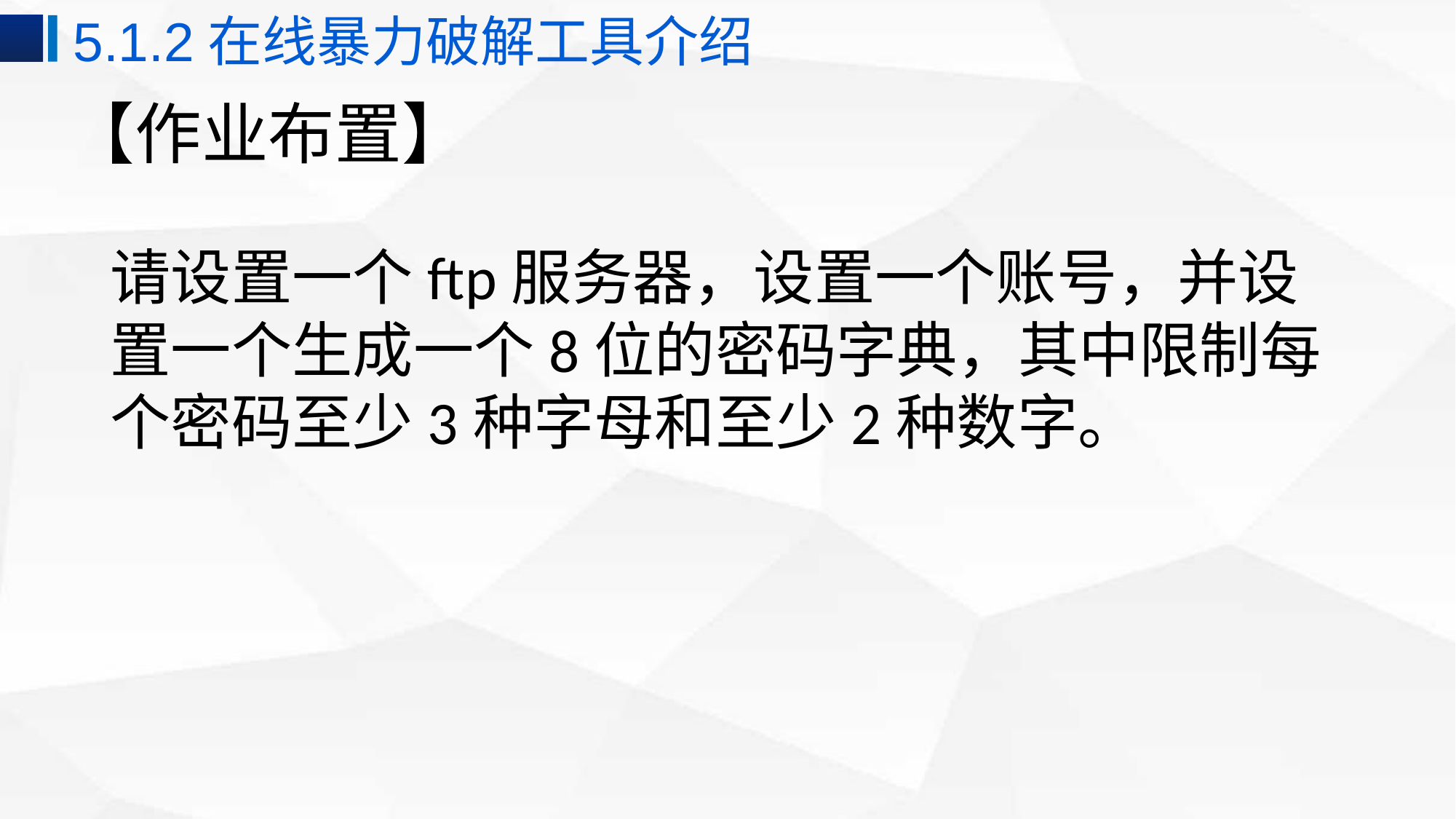

5.1.2在线暴力破解工具介绍

# 【作业布置】
请设置一个ftp服务器，设置一个账号，并设置一个生成一个8位的密码字典，其中限制每个密码至少3种字母和至少2种数字。